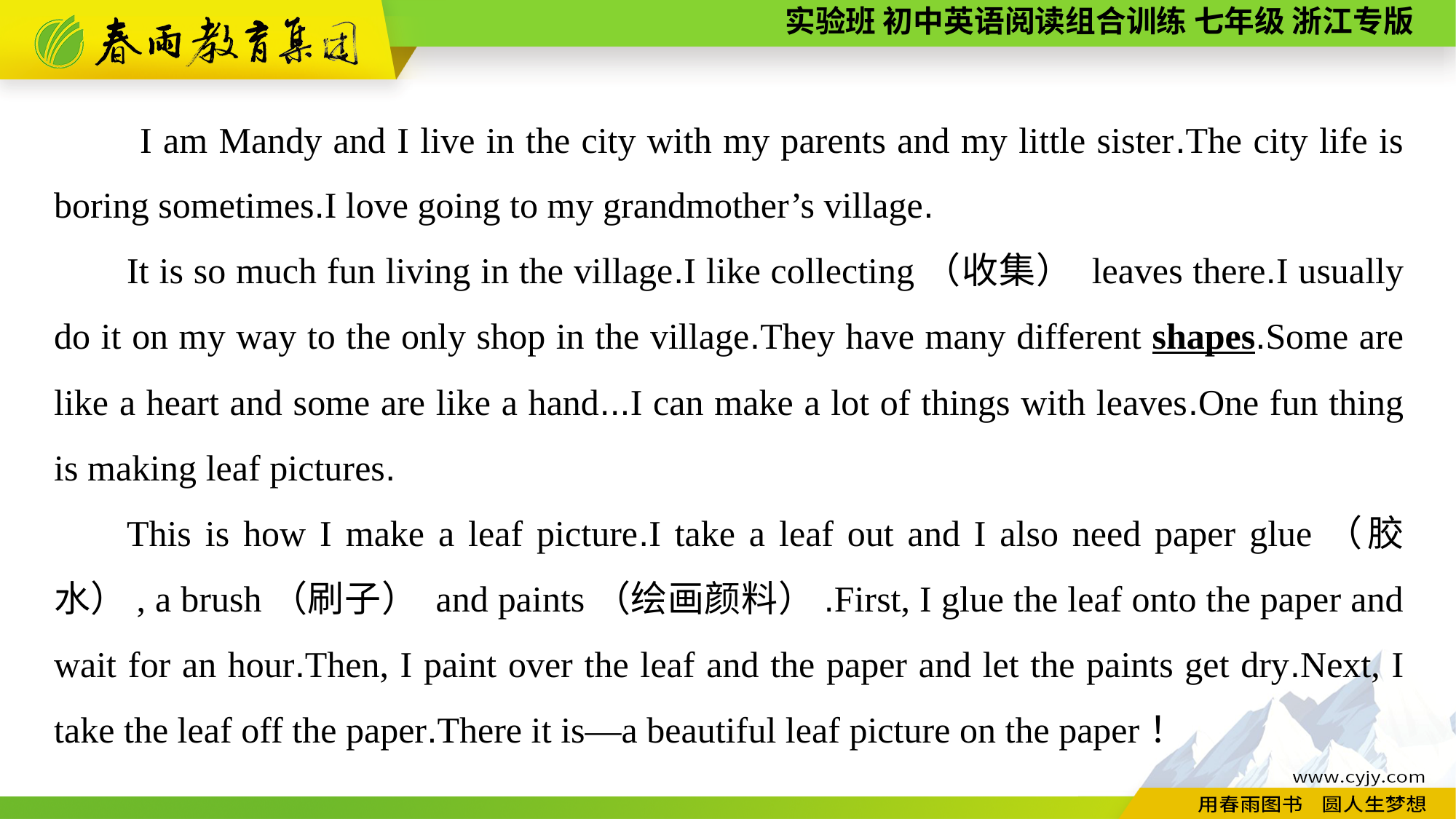

I am Mandy and I live in the city with my parents and my little sister.The city life is boring sometimes.I love going to my grandmother’s village.
It is so much fun living in the village.I like collecting（收集） leaves there.I usually do it on my way to the only shop in the village.They have many different shapes.Some are like a heart and some are like a hand...I can make a lot of things with leaves.One fun thing is making leaf pictures.
This is how I make a leaf picture.I take a leaf out and I also need paper glue（胶水）, a brush（刷子） and paints（绘画颜料）.First, I glue the leaf onto the paper and wait for an hour.Then, I paint over the leaf and the paper and let the paints get dry.Next, I take the leaf off the paper.There it is—a beautiful leaf picture on the paper！